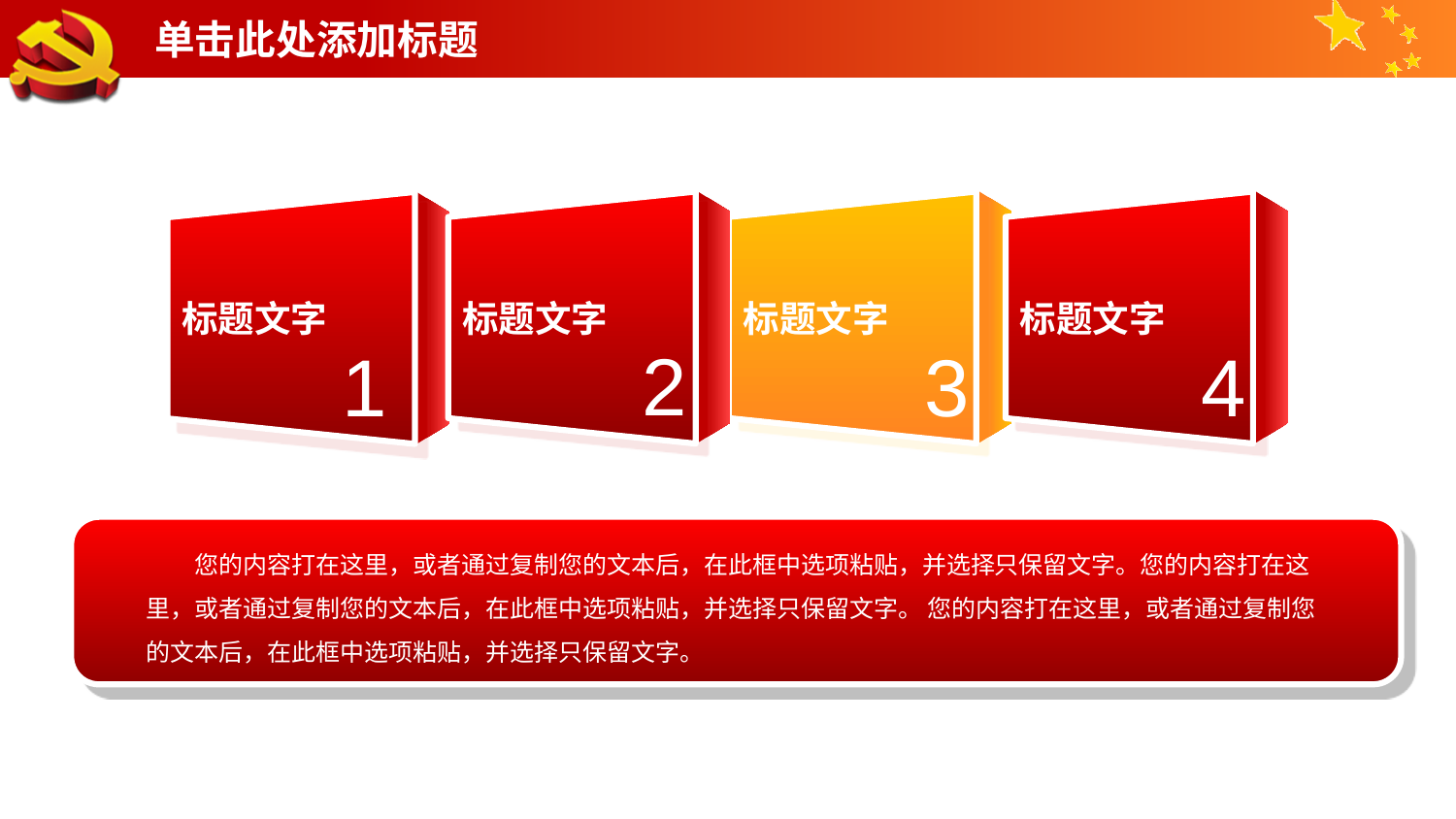

# 单击此处添加标题
标题文字

2
标题文字

3
标题文字

4
标题文字

1

        您的内容打在这里，或者通过复制您的文本后，在此框中选项粘贴，并选择只保留文字。您的内容打在这里，或者通过复制您的文本后，在此框中选项粘贴，并选择只保留文字。 您的内容打在这里，或者通过复制您的文本后，在此框中选项粘贴，并选择只保留文字。